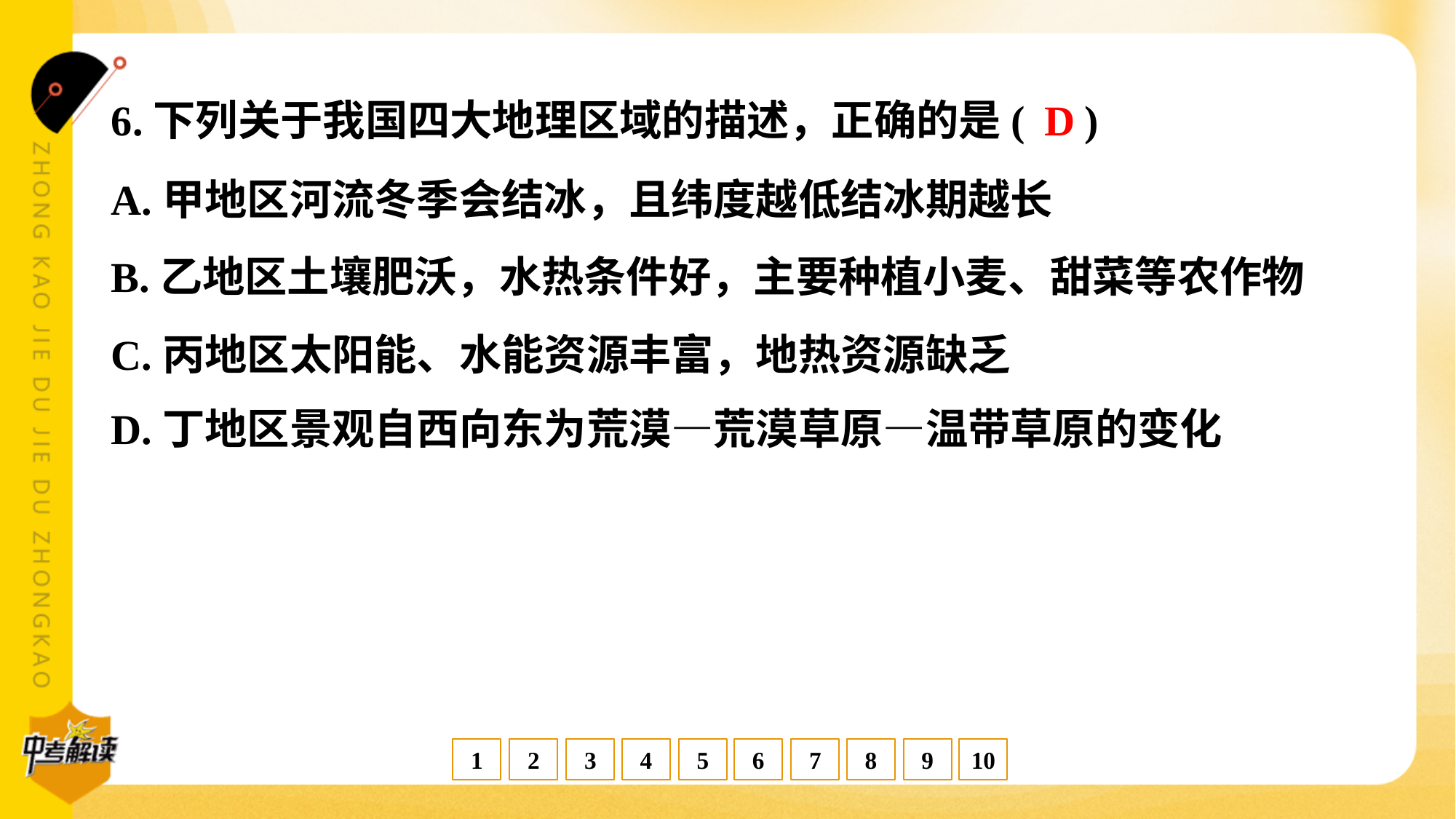

D
6.下列关于我国四大地理区域的描述，正确的是(     )
A.甲地区河流冬季会结冰，且纬度越低结冰期越长
B.乙地区土壤肥沃，水热条件好，主要种植小麦、甜菜等农作物
C.丙地区太阳能、水能资源丰富，地热资源缺乏
D.丁地区景观自西向东为荒漠—荒漠草原—温带草原的变化